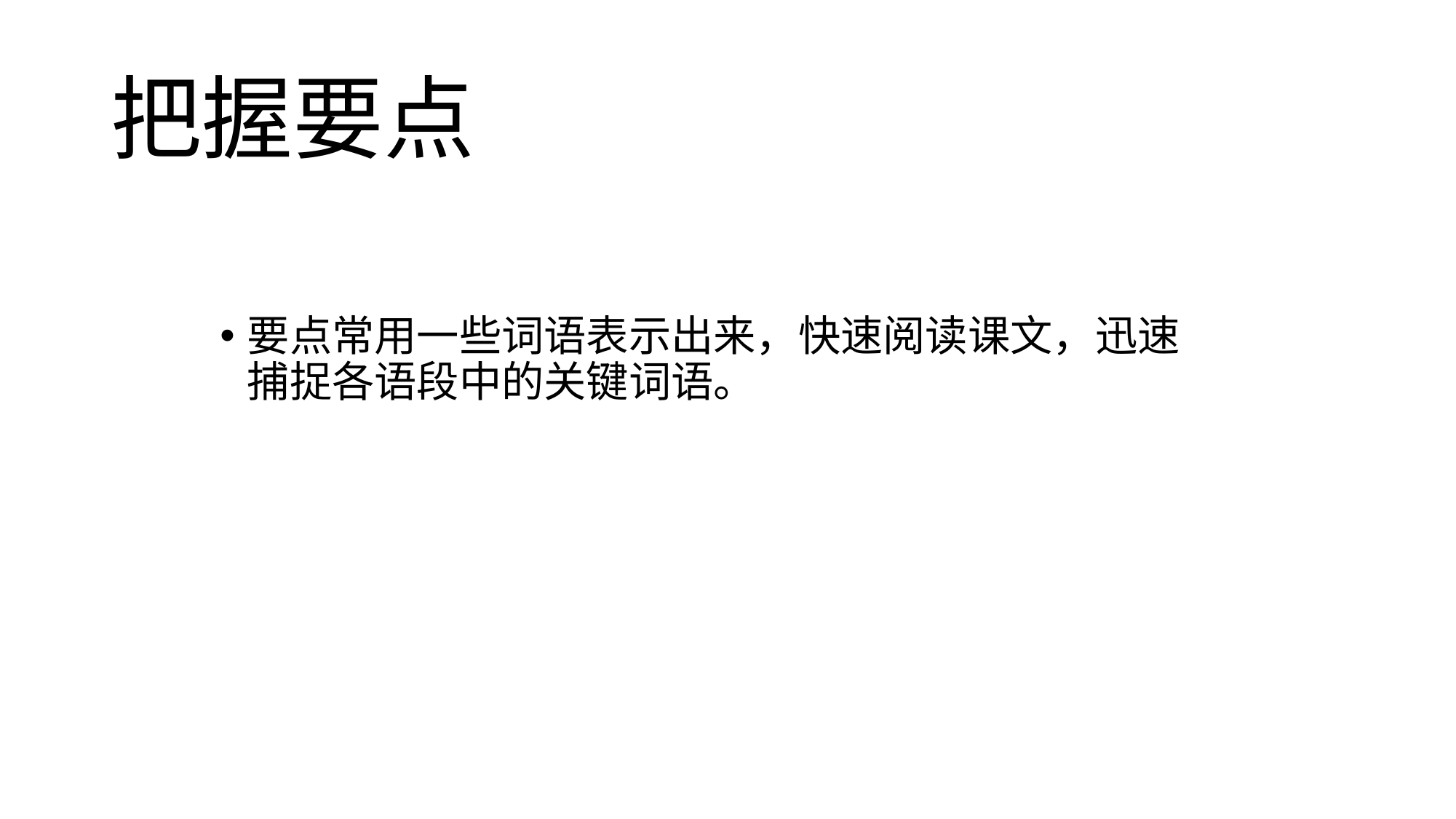

# 把握要点
要点常用一些词语表示出来，快速阅读课文，迅速捕捉各语段中的关键词语。